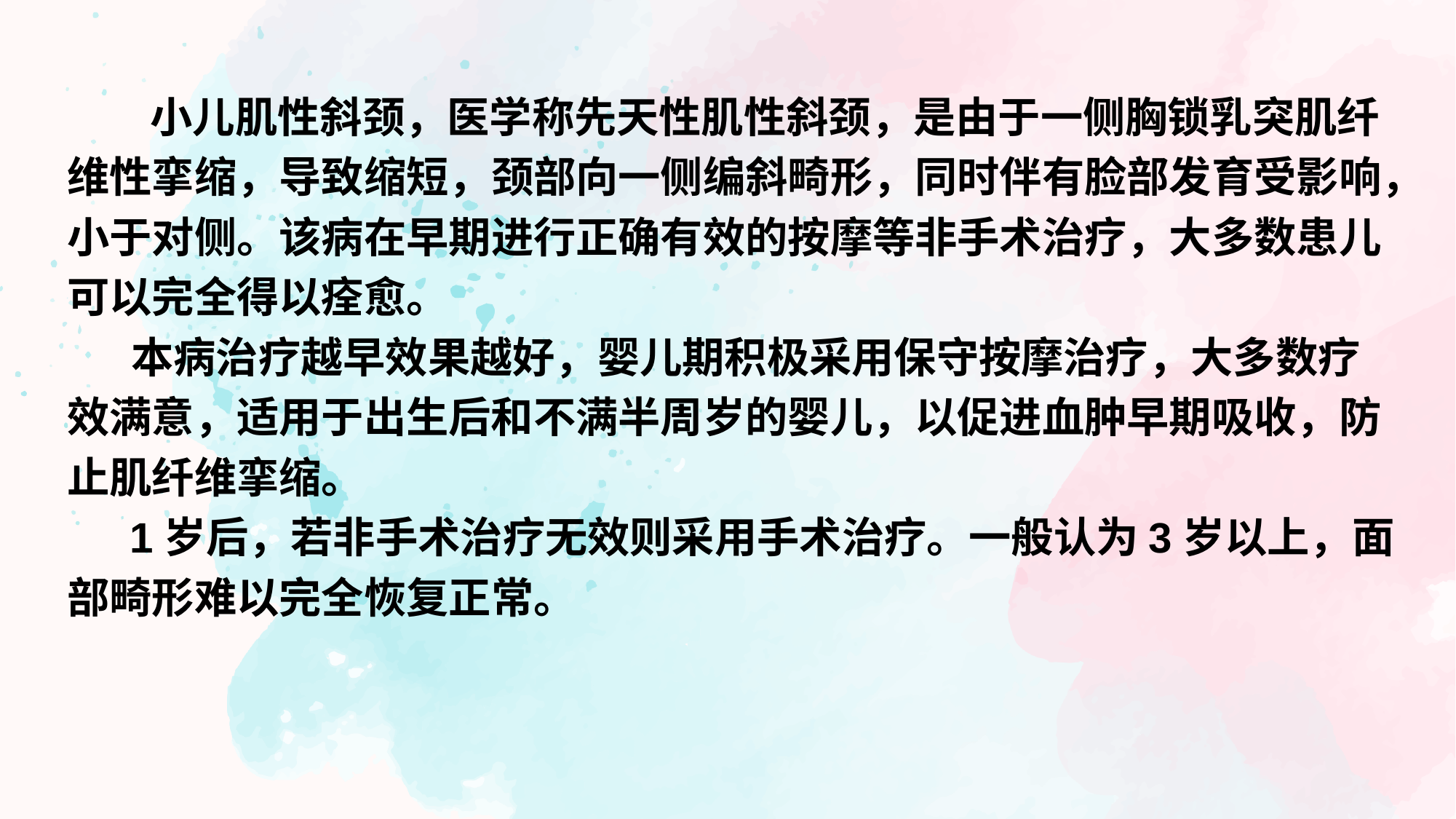

小儿肌性斜颈，医学称先天性肌性斜颈，是由于一侧胸锁乳突肌纤维性挛缩，导致缩短，颈部向一侧编斜畸形，同时伴有脸部发育受影响，小于对侧。该病在早期进行正确有效的按摩等非手术治疗，大多数患儿可以完全得以痊愈。
    本病治疗越早效果越好，婴儿期积极采用保守按摩治疗，大多数疗效满意，适用于出生后和不满半周岁的婴儿，以促进血肿早期吸收，防止肌纤维挛缩。
    1岁后，若非手术治疗无效则采用手术治疗。一般认为3岁以上，面部畸形难以完全恢复正常。